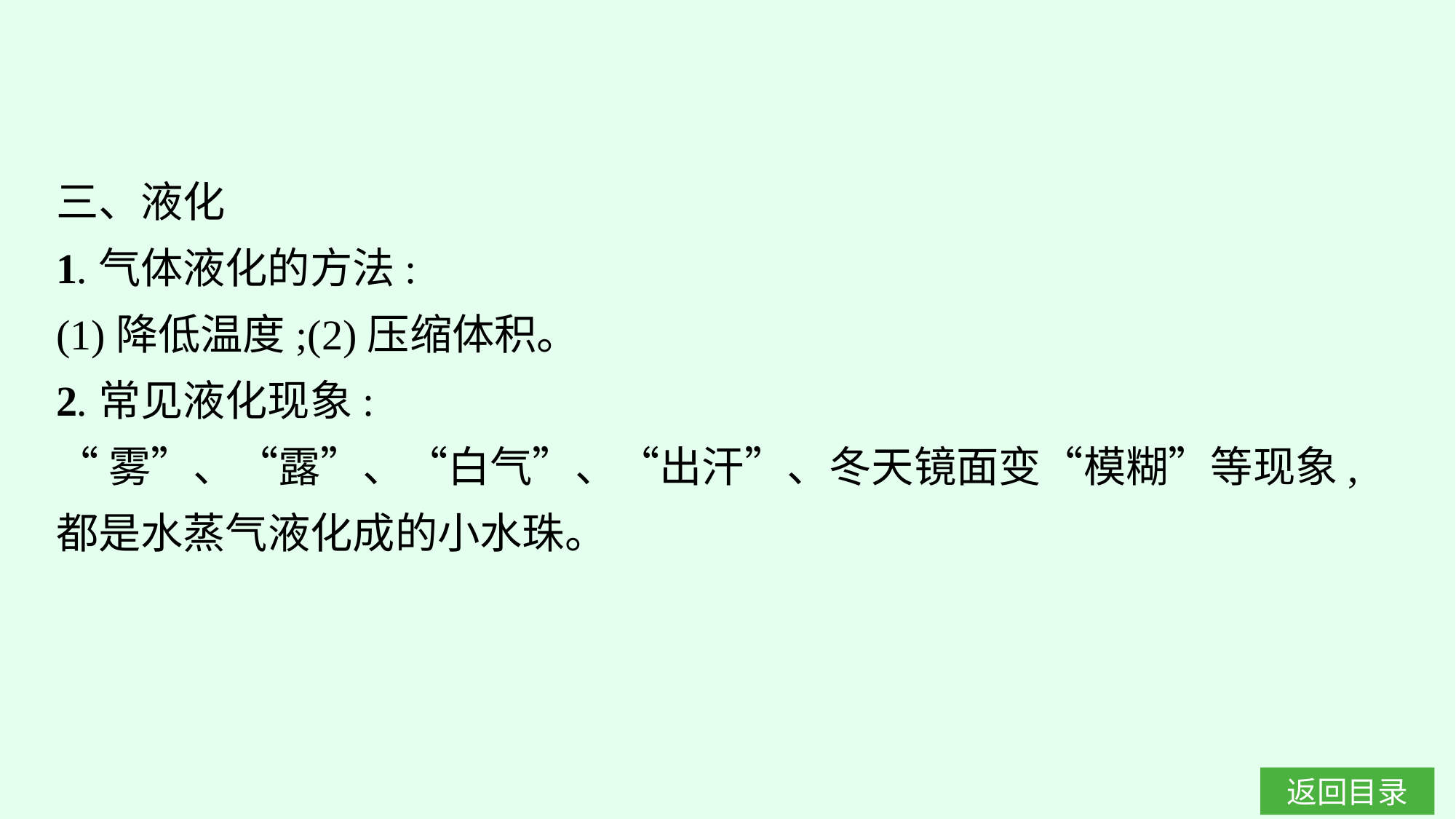

三、液化
1.气体液化的方法:
(1)降低温度;(2)压缩体积。
2.常见液化现象:
“雾”、“露”、“白气”、“出汗”、冬天镜面变“模糊”等现象,都是水蒸气液化成的小水珠。